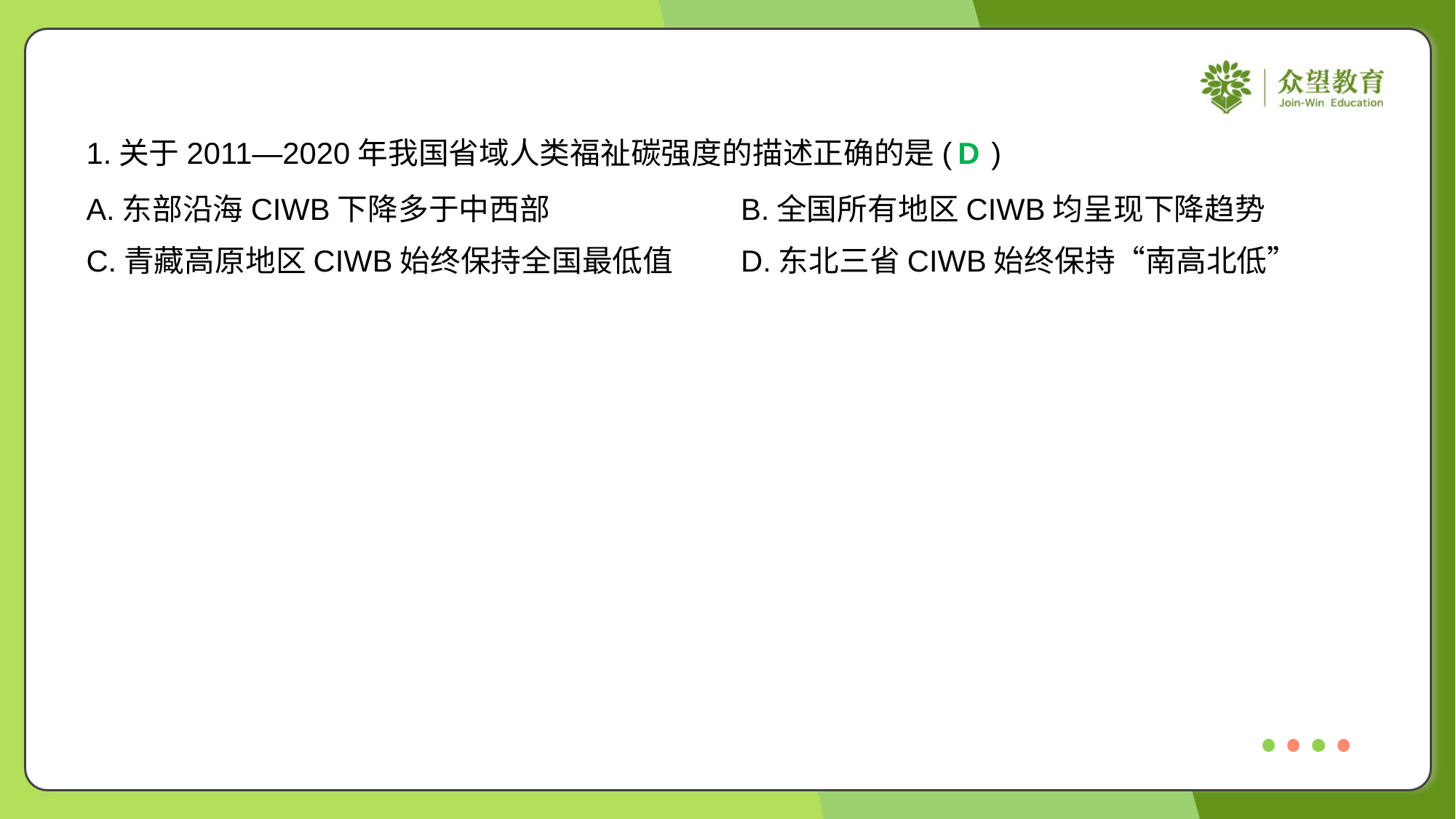

1.关于2011—2020年我国省域人类福祉碳强度的描述正确的是(     )
D
A.东部沿海CIWB下降多于中西部	B.全国所有地区CIWB均呈现下降趋势
C.青藏高原地区CIWB始终保持全国最低值	D.东北三省CIWB始终保持“南高北低”